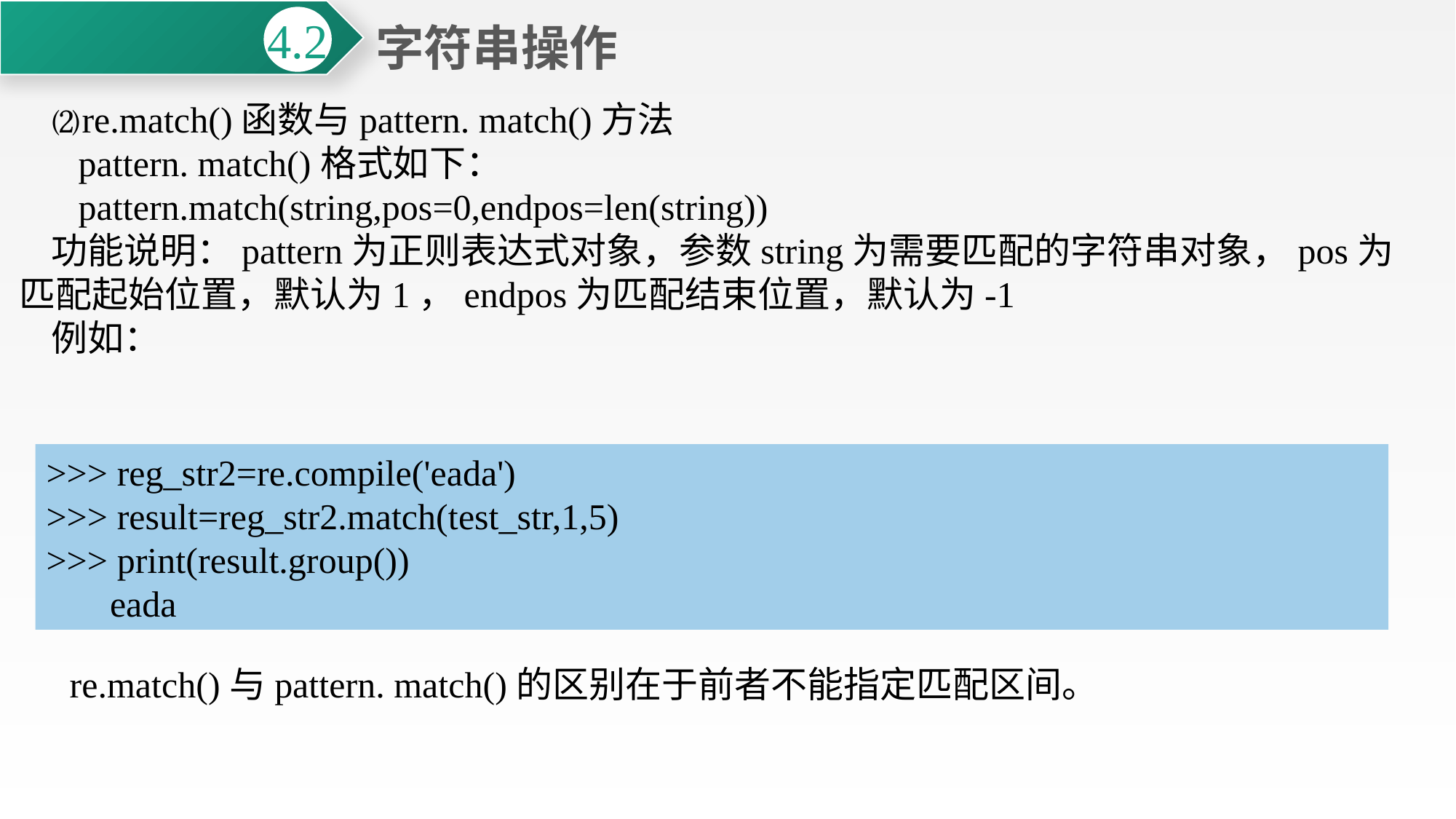

字符串操作

4.2
⑵re.match()函数与pattern. match()方法
   pattern. match()格式如下：
   pattern.match(string,pos=0,endpos=len(string))
功能说明：pattern为正则表达式对象，参数string为需要匹配的字符串对象，pos为匹配起始位置，默认为1，endpos为匹配结束位置，默认为-1
例如：

>>> reg_str2=re.compile('eada')
>>> result=reg_str2.match(test_str,1,5)
>>> print(result.group())
       eada
re.match()与pattern. match()的区别在于前者不能指定匹配区间。